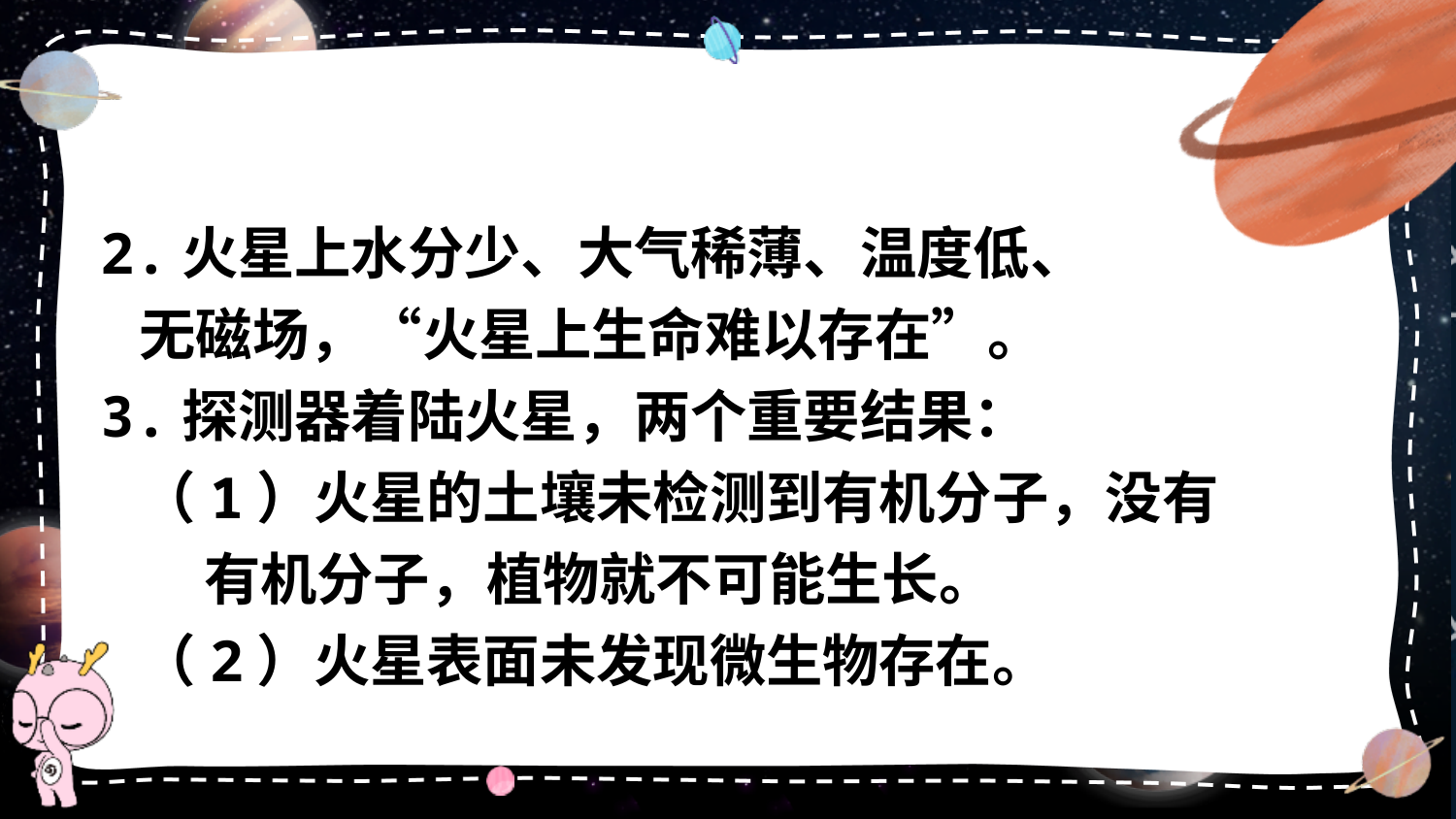

2.火星上水分少、大气稀薄、温度低、
  无磁场，“火星上生命难以存在”。
3.探测器着陆火星，两个重要结果：
  （1）火星的土壤未检测到有机分子，没有
       有机分子，植物就不可能生长。
  （2）火星表面未发现微生物存在。